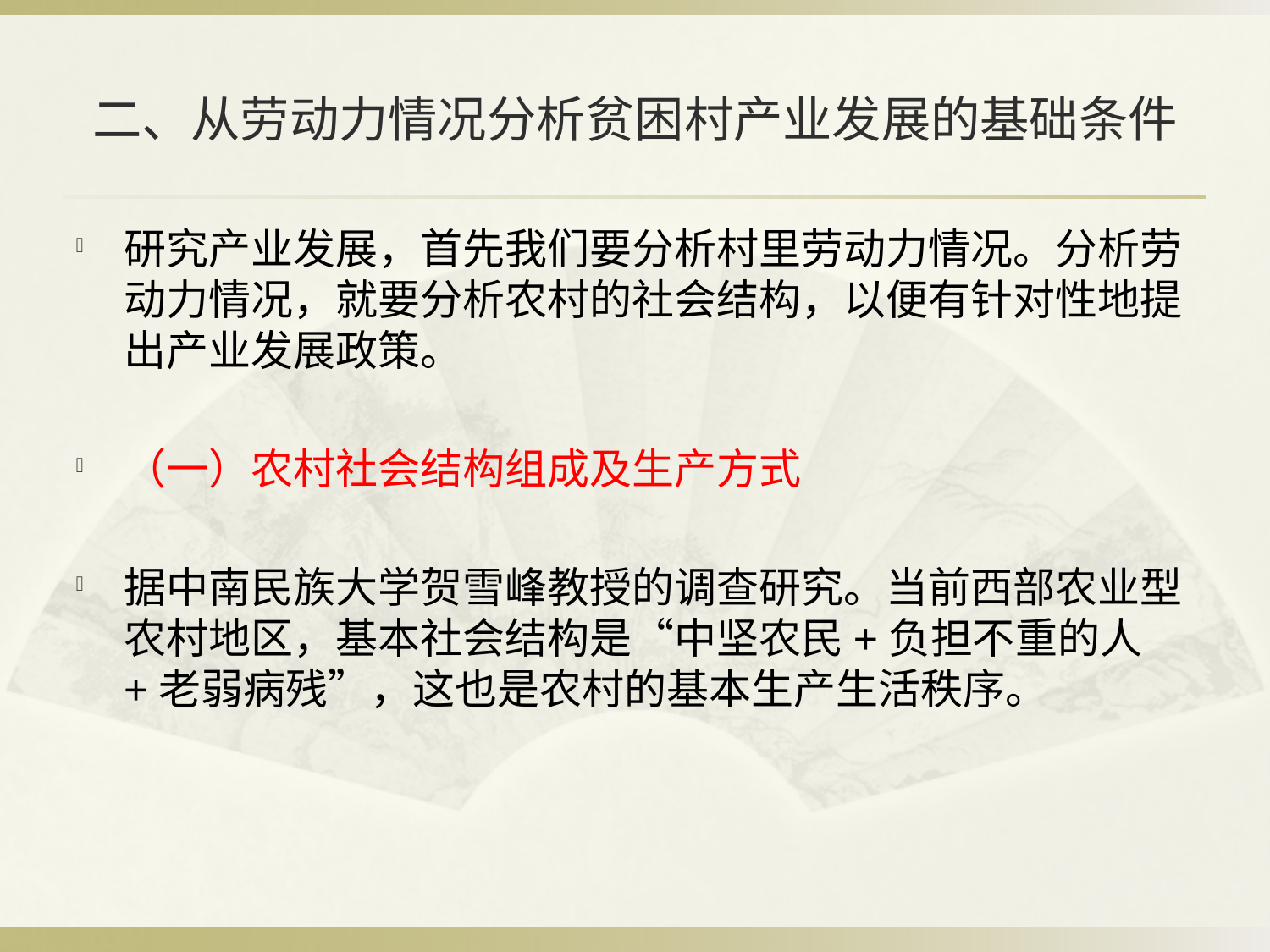

# 二、从劳动力情况分析贫困村产业发展的基础条件
研究产业发展，首先我们要分析村里劳动力情况。分析劳动力情况，就要分析农村的社会结构，以便有针对性地提出产业发展政策。

（一）农村社会结构组成及生产方式

据中南民族大学贺雪峰教授的调查研究。当前西部农业型农村地区，基本社会结构是“中坚农民+负担不重的人+老弱病残”，这也是农村的基本生产生活秩序。